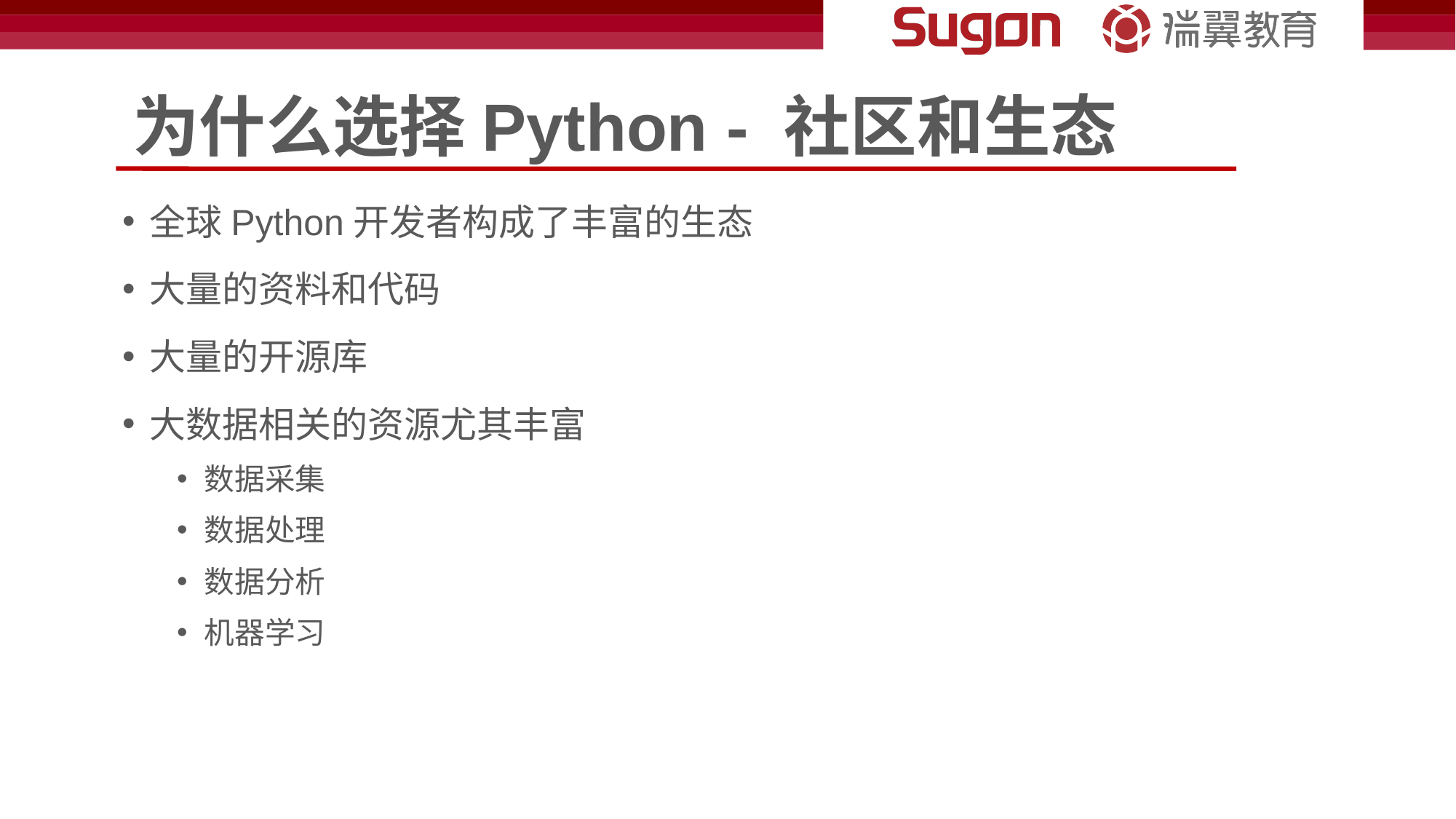

# 为什么选择Python - 社区和生态
全球Python开发者构成了丰富的生态
大量的资料和代码
大量的开源库
大数据相关的资源尤其丰富
数据采集
数据处理
数据分析
机器学习